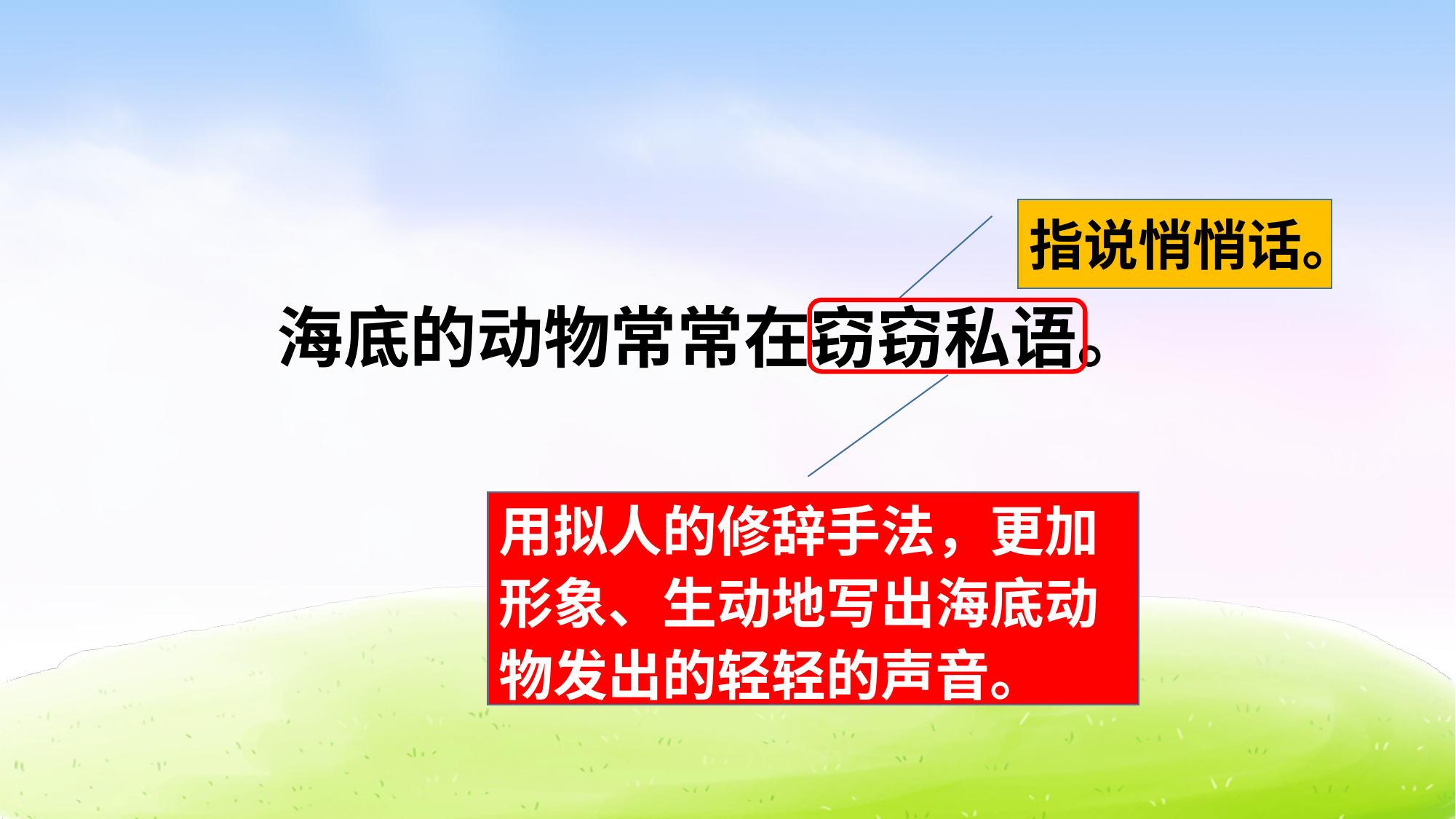

指说悄悄话。
海底的动物常常在窃窃私语。

用拟人的修辞手法，更加形象、生动地写出海底动物发出的轻轻的声音。